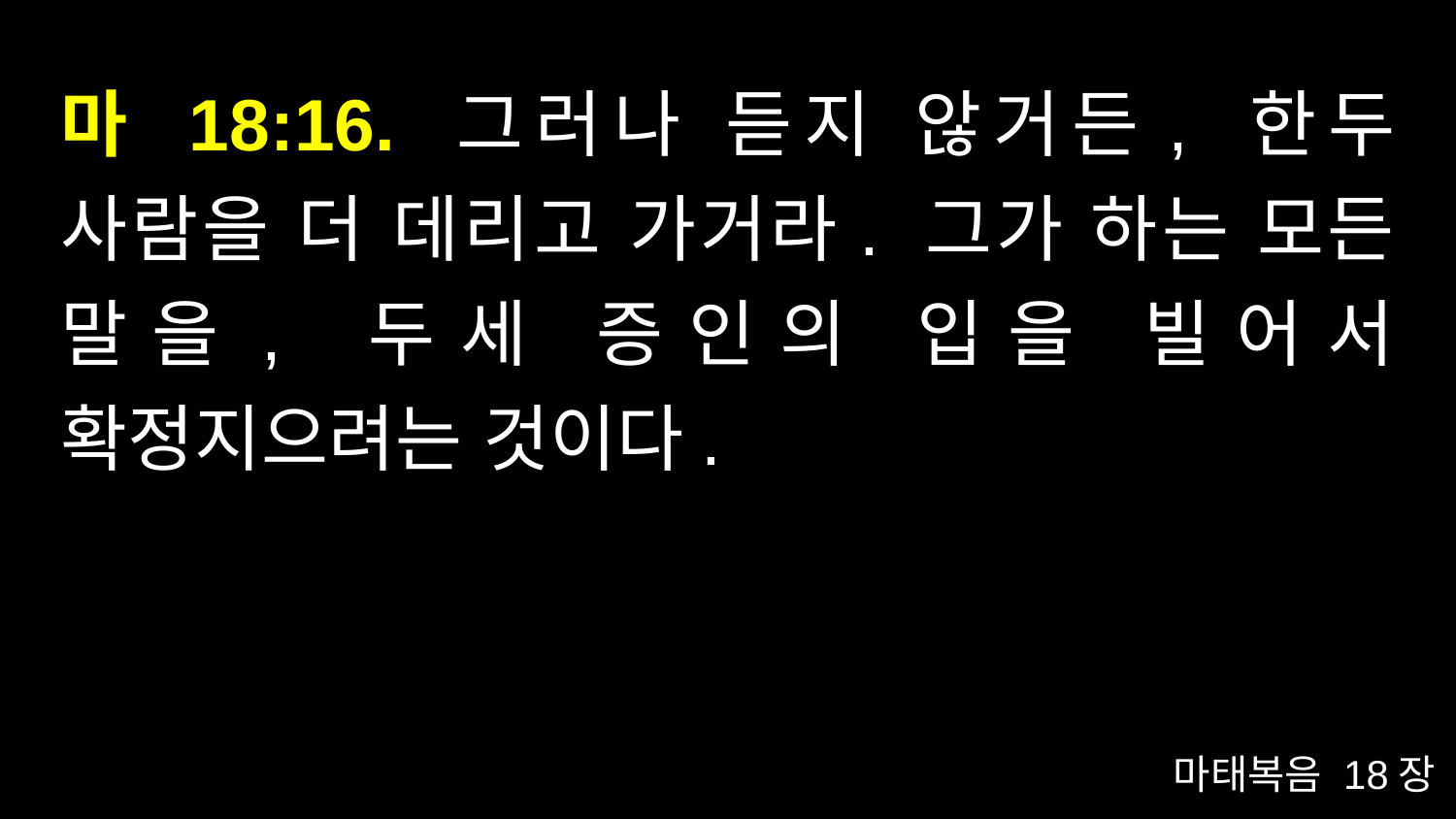

# 마 18:16. 그러나 듣지 않거든, 한두 사람을 더 데리고 가거라. 그가 하는 모든 말을, 두세 증인의 입을 빌어서 확정지으려는 것이다.
마태복음 18장